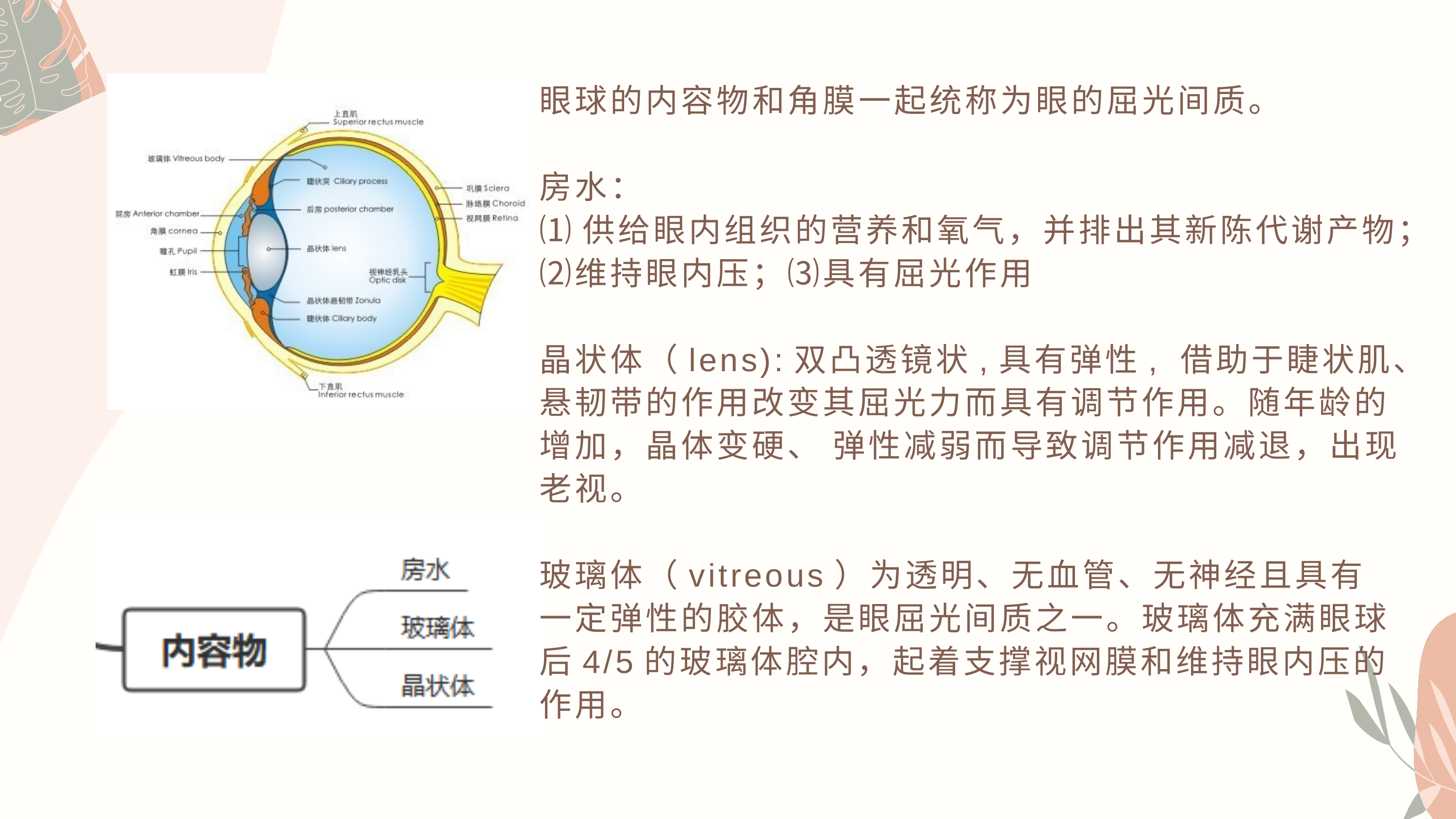

眼球的内容物和角膜一起统称为眼的屈光间质。

房水：
⑴供给眼内组织的营养和氧气，并排出其新陈代谢产物；⑵维持眼内压；⑶具有屈光作用

晶状体（lens):双凸透镜状,具有弹性, 借助于睫状肌、悬韧带的作用改变其屈光力而具有调节作用。随年龄的增加，晶体变硬、 弹性减弱而导致调节作用减退，出现老视。

玻璃体（vitreous）为透明、无血管、无神经且具有一定弹性的胶体，是眼屈光间质之一。玻璃体充满眼球后4/5的玻璃体腔内，起着支撑视网膜和维持眼内压的作用。